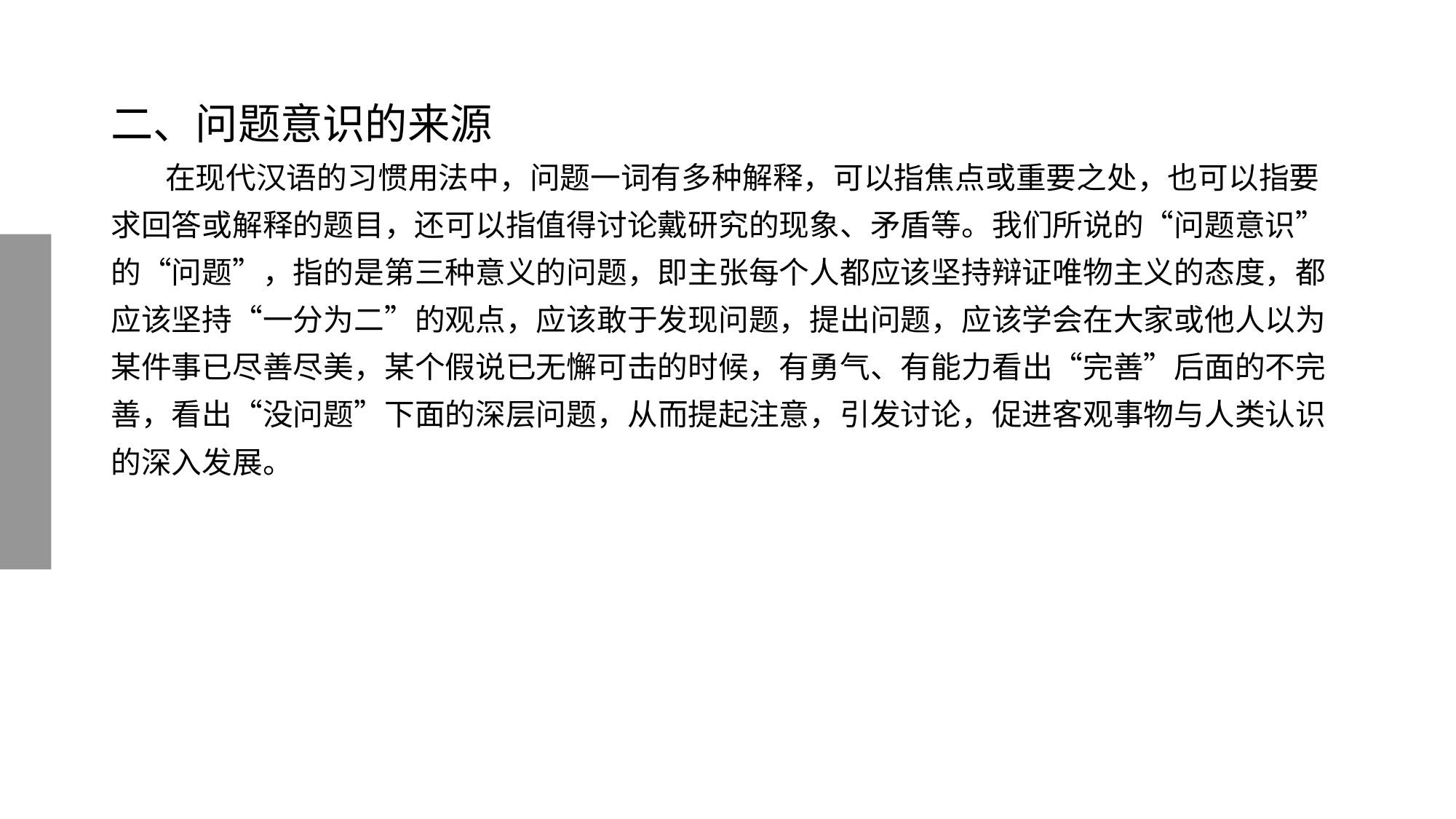

# 二、问题意识的来源
       在现代汉语的习惯用法中，问题一词有多种解释，可以指焦点或重要之处，也可以指要求回答或解释的题目，还可以指值得讨论戴研究的现象、矛盾等。我们所说的“问题意识”的“问题”，指的是第三种意义的问题，即主张每个人都应该坚持辩证唯物主义的态度，都应该坚持“一分为二”的观点，应该敢于发现问题，提出问题，应该学会在大家或他人以为某件事已尽善尽美，某个假说已无懈可击的时候，有勇气、有能力看出“完善”后面的不完善，看出“没问题”下面的深层问题，从而提起注意，引发讨论，促进客观事物与人类认识的深入发展。